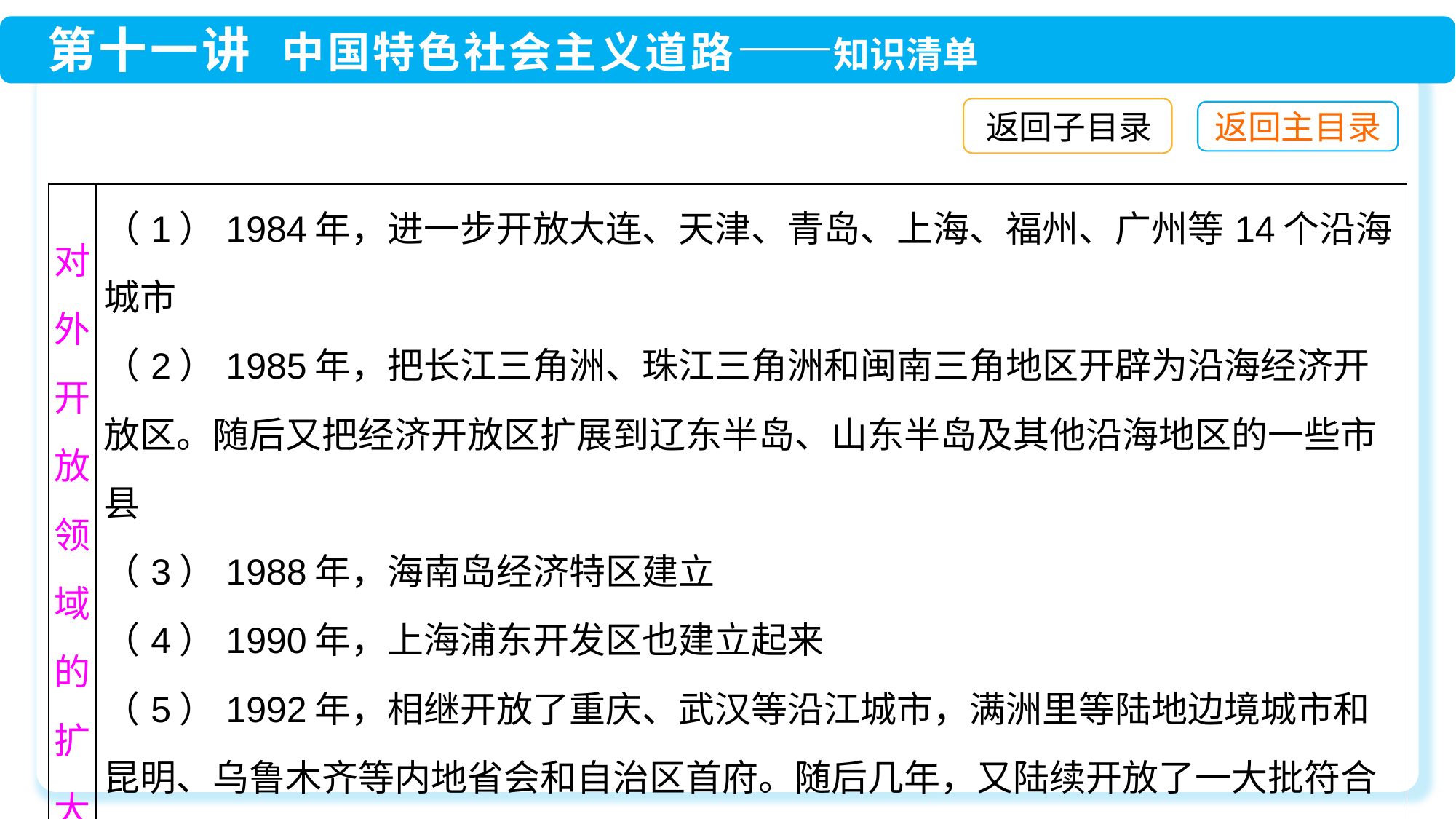

返回子目录
| 对外开放领域的扩大 | （1）1984年，进一步开放大连、天津、青岛、上海、福州、广州等14个沿海城市 （2）1985年，把长江三角洲、珠江三角洲和闽南三角地区开辟为沿海经济开放区。随后又把经济开放区扩展到辽东半岛、山东半岛及其他沿海地区的一些市县 （3）1988年，海南岛经济特区建立 （4）1990年，上海浦东开发区也建立起来 （5）1992年，相继开放了重庆、武汉等沿江城市，满洲里等陆地边境城市和昆明、乌鲁木齐等内地省会和自治区首府。随后几年，又陆续开放了一大批符合条件的内陆市县 （6）对外开放基本格局：形成了“经济特区—沿海开放城市—沿海经济开放区—内地”的全方位、多层次、宽领域的对外开放格局 |
| --- | --- |